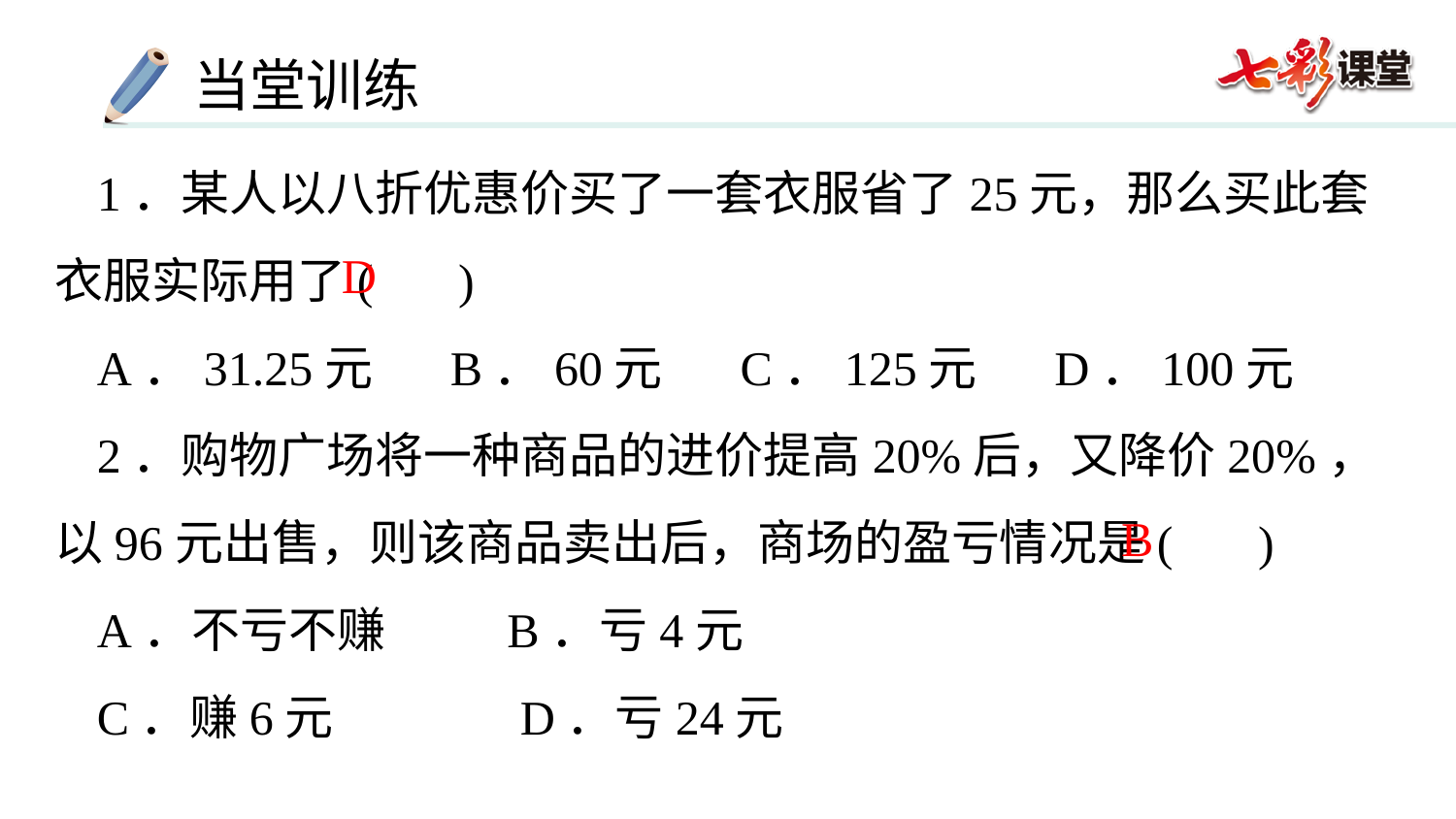

1．某人以八折优惠价买了一套衣服省了25元，那么买此套衣服实际用了(       )
A．31.25元      B．60元      C．125元      D．100元
2．购物广场将一种商品的进价提高20%后，又降价20%，以96元出售，则该商品卖出后，商场的盈亏情况是(       )
A．不亏不赚          B．亏4元
C．赚6元                D．亏24元
D
B